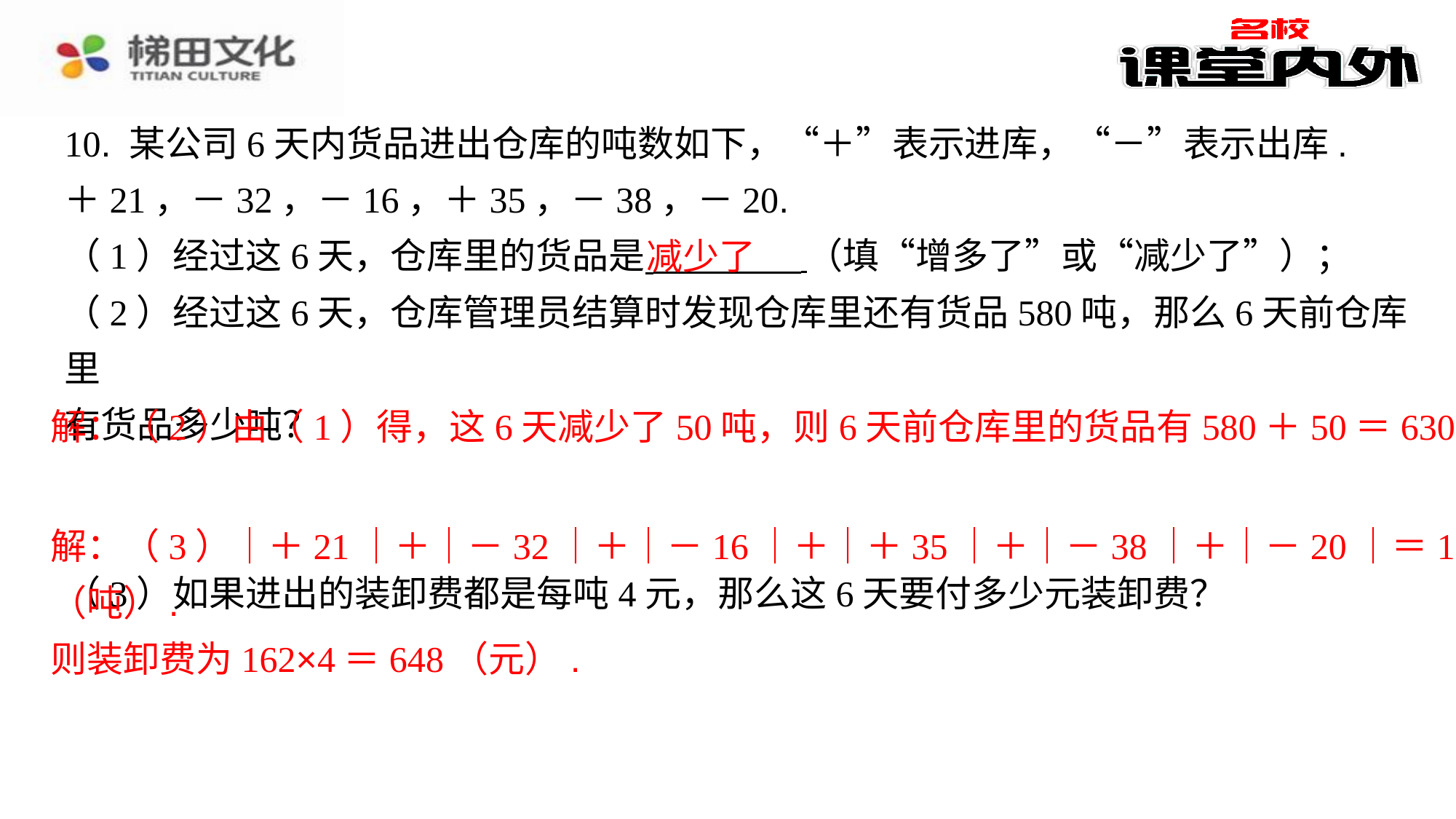

10. 某公司6天内货品进出仓库的吨数如下，“＋”表示进库，“－”表示出库.
＋21，－32，－16，＋35，－38，－20.
（1）经过这6天，仓库里的货品是                        （填“增多了”或“减少了”）；
（2）经过这6天，仓库管理员结算时发现仓库里还有货品580吨，那么6天前仓库里
有货品多少吨？
解：（2）由（1）得，这6天减少了50吨，则6天前仓库里的货品有580＋50＝630
（3）如果进出的装卸费都是每吨4元，那么这6天要付多少元装卸费？
解：（3）｜＋21｜＋｜－32｜＋｜－16｜＋｜＋35｜＋｜－38｜＋｜－20｜＝162
（吨）.
则装卸费为162×4＝648（元）.
减少了
解：（2）由（1）得，这6天减少了50吨，则6天前仓库里的货品有580＋50＝630（吨）.
解：（3）｜＋21｜＋｜－32｜＋｜－16｜＋｜＋35｜＋｜－38｜＋｜－20｜＝162
（吨）.
则装卸费为162×4＝648（元）.